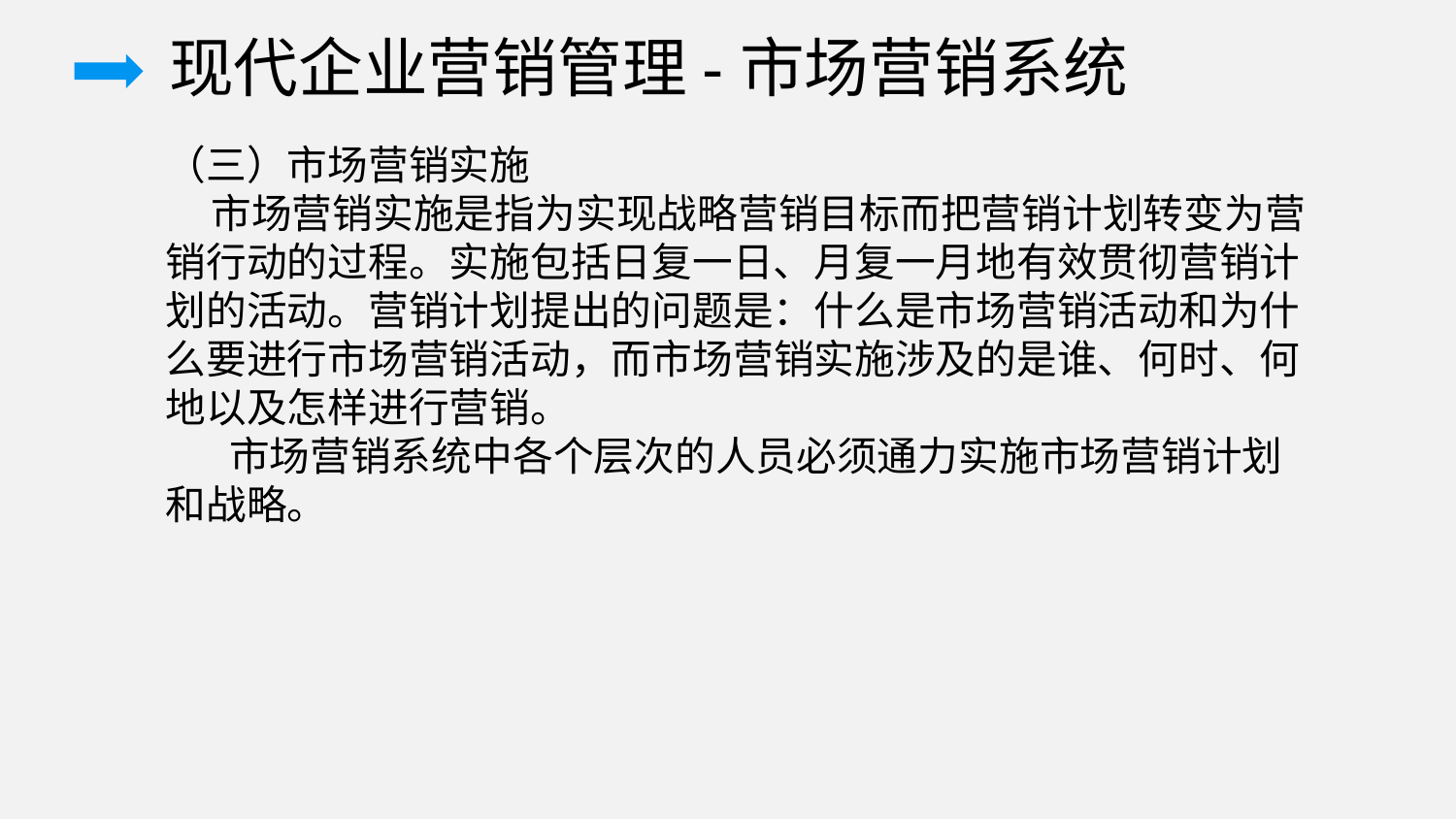

现代企业营销管理-市场营销系统
（三）市场营销实施
    市场营销实施是指为实现战略营销目标而把营销计划转变为营销行动的过程。实施包括日复一日、月复一月地有效贯彻营销计划的活动。营销计划提出的问题是：什么是市场营销活动和为什么要进行市场营销活动，而市场营销实施涉及的是谁、何时、何地以及怎样进行营销。
      市场营销系统中各个层次的人员必须通力实施市场营销计划和战略。